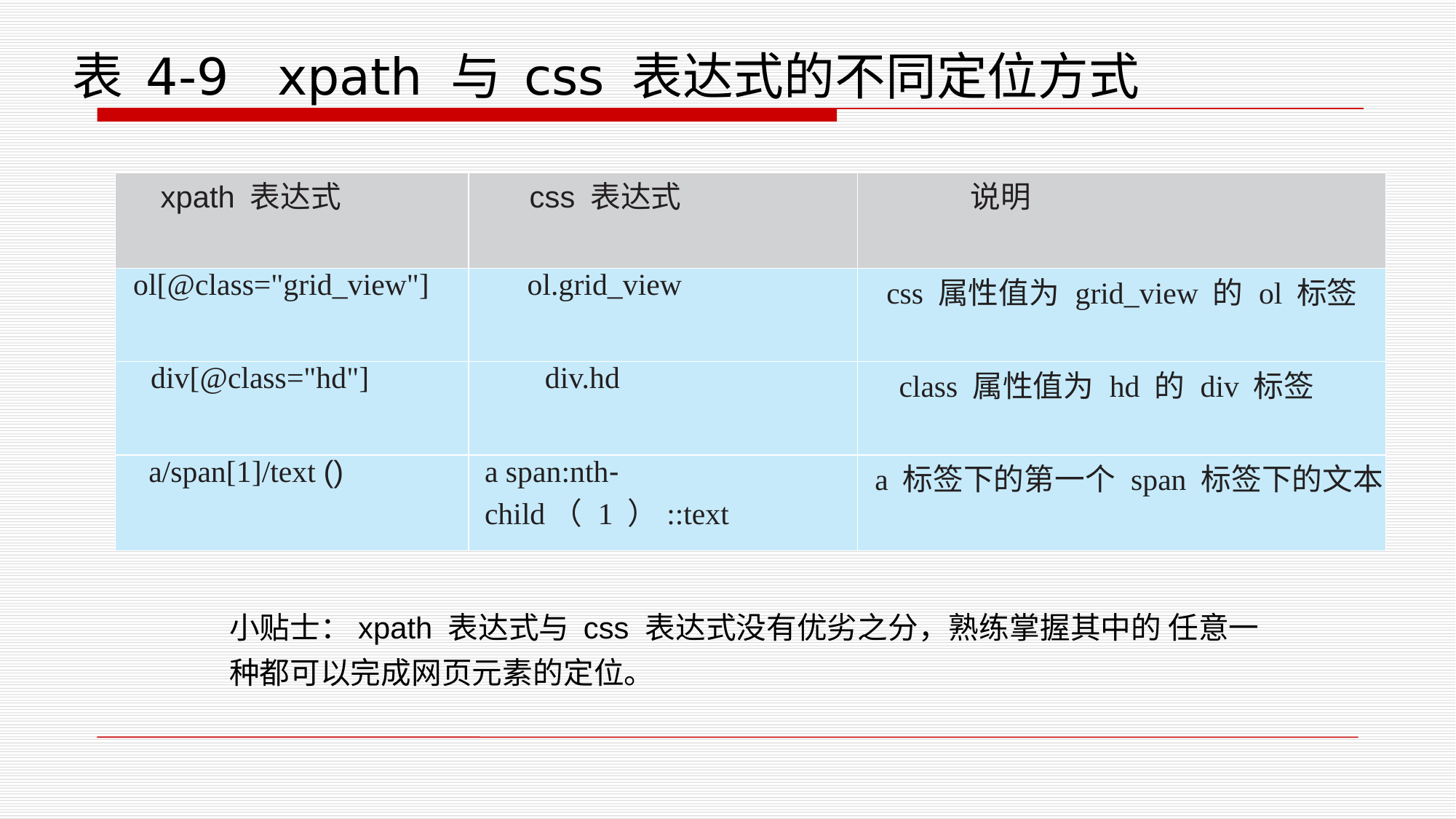

表 4-9   xpath 与 css 表达式的不同定位方式
| xpath 表达式 | css 表达式 | 说明 |
| --- | --- | --- |
| ol[@class="grid\_view"] | ol.grid\_view | css 属性值为 grid\_view 的 ol 标签 |
| div[@class="hd"] | div.hd | class 属性值为 hd 的 div 标签 |
| a/span[1]/text () | a span:nth-child（ 1 ）::text | a 标签下的第一个 span 标签下的文本 |
小贴士：xpath 表达式与 css 表达式没有优劣之分，熟练掌握其中的 任意一种都可以完成网页元素的定位。
27